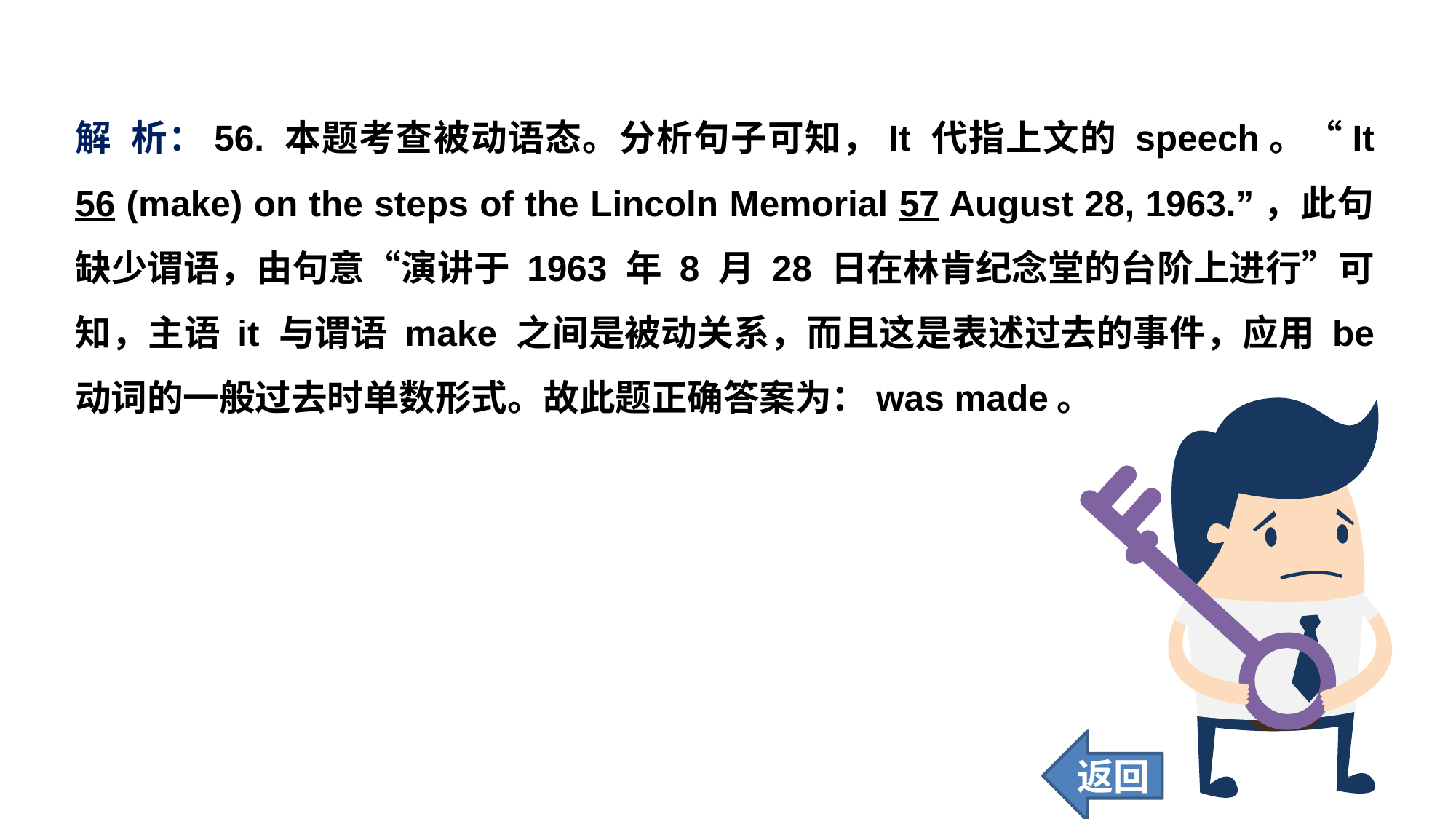

解  析：56. 本题考查被动语态。分析句子可知，It 代指上文的 speech。“It 56 (make) on the steps of the Lincoln Memorial 57 August 28, 1963.”，此句缺少谓语，由句意“演讲于 1963 年 8 月 28 日在林肯纪念堂的台阶上进行”可知，主语 it 与谓语 make 之间是被动关系，而且这是表述过去的事件，应用 be 动词的一般过去时单数形式。故此题正确答案为：was made。

返回
244